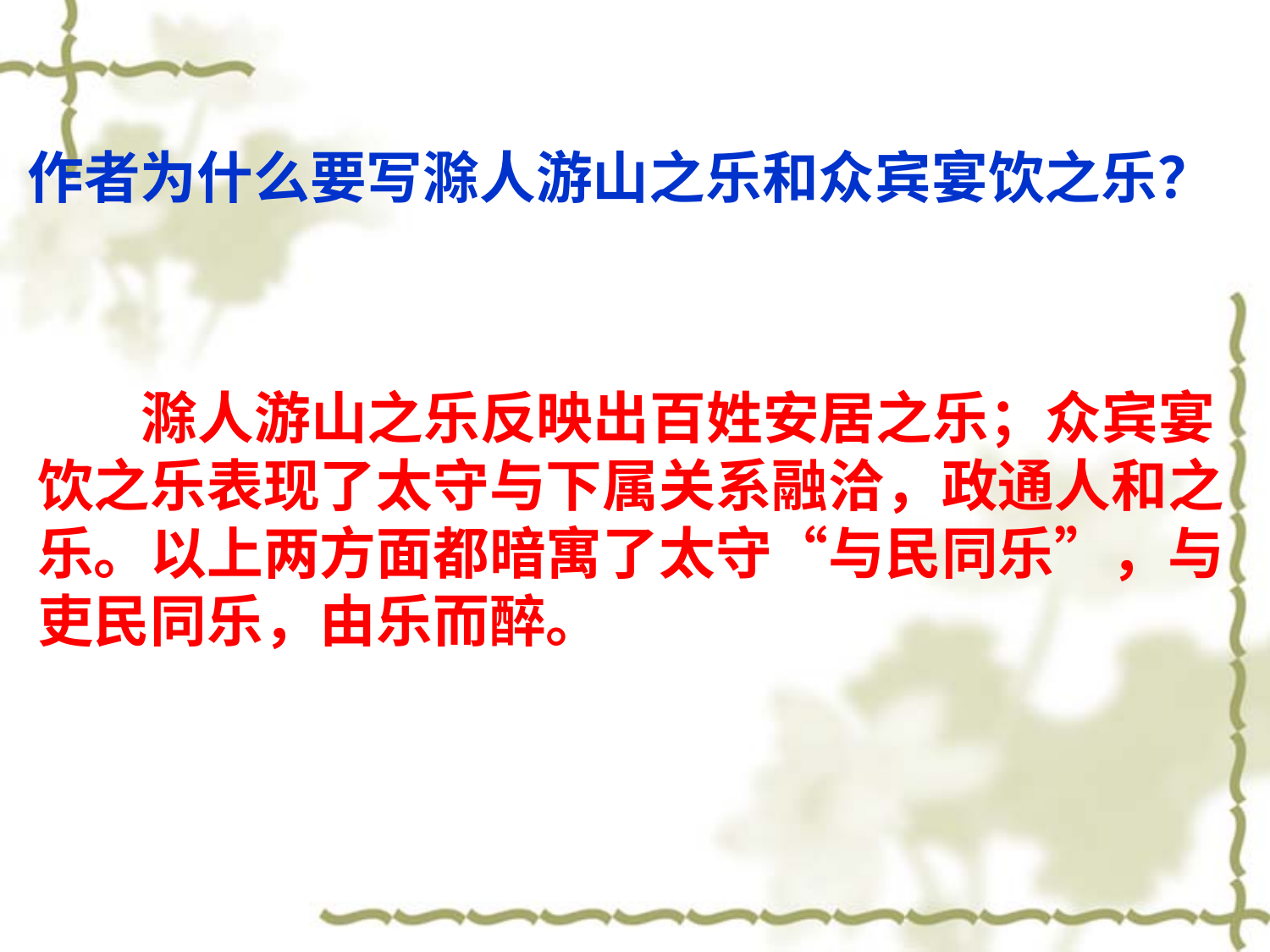

作者为什么要写滁人游山之乐和众宾宴饮之乐？
       滁人游山之乐反映出百姓安居之乐；众宾宴饮之乐表现了太守与下属关系融洽，政通人和之乐。以上两方面都暗寓了太守“与民同乐”，与吏民同乐，由乐而醉。